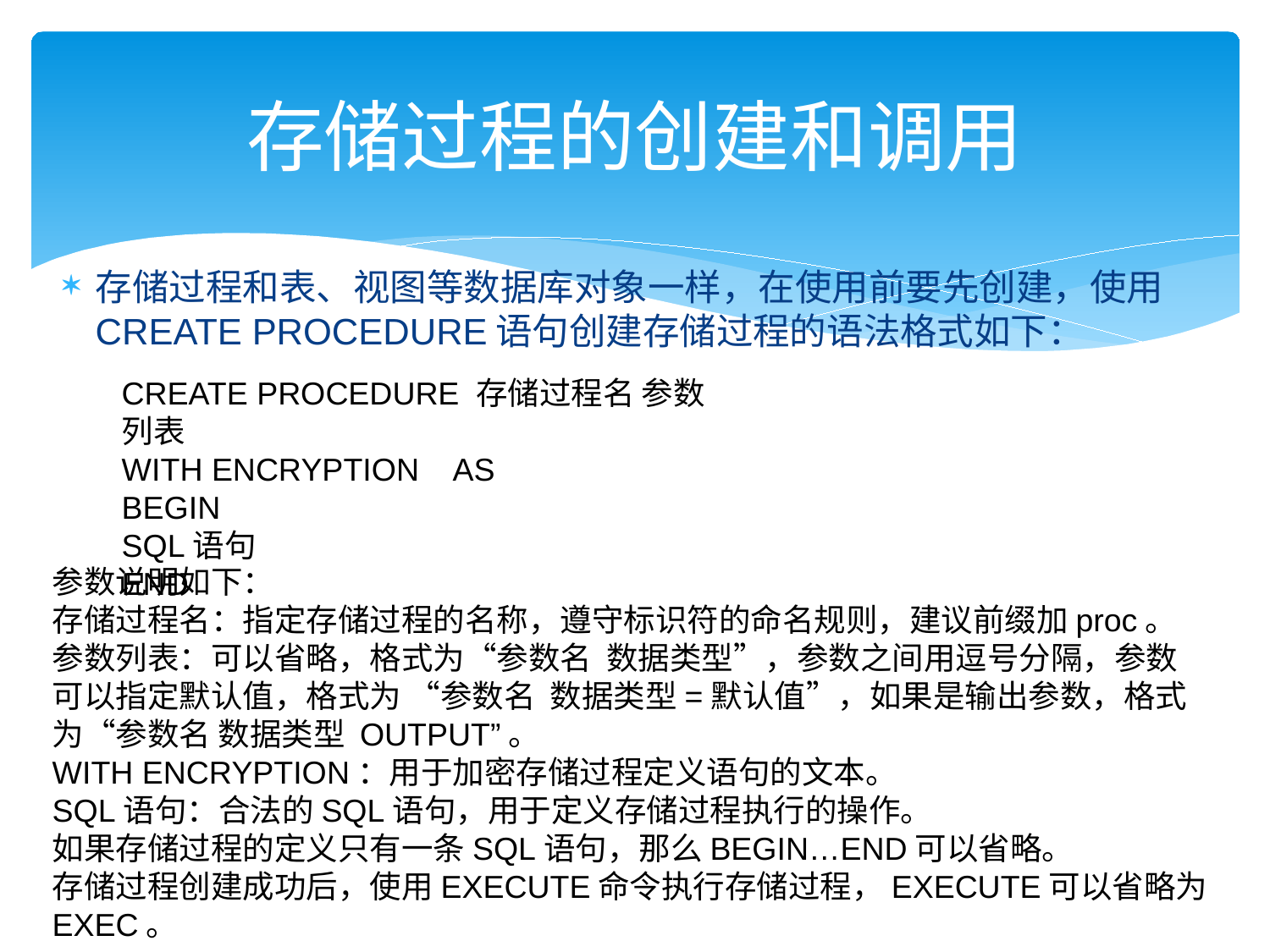

# 存储过程的创建和调用
存储过程和表、视图等数据库对象一样，在使用前要先创建，使用CREATE PROCEDURE语句创建存储过程的语法格式如下：

CREATE PROCEDURE 存储过程名 参数列表
WITH ENCRYPTION    AS
BEGIN
SQL语句
END
参数说明如下：
存储过程名：指定存储过程的名称，遵守标识符的命名规则，建议前缀加proc。
参数列表：可以省略，格式为“参数名  数据类型”，参数之间用逗号分隔，参数可以指定默认值，格式为 “参数名  数据类型=默认值”，如果是输出参数，格式为“参数名 数据类型 OUTPUT”。
WITH ENCRYPTION：用于加密存储过程定义语句的文本。
SQL语句：合法的SQL语句，用于定义存储过程执行的操作。
如果存储过程的定义只有一条SQL语句，那么BEGIN…END可以省略。
存储过程创建成功后，使用EXECUTE命令执行存储过程，EXECUTE可以省略为EXEC。